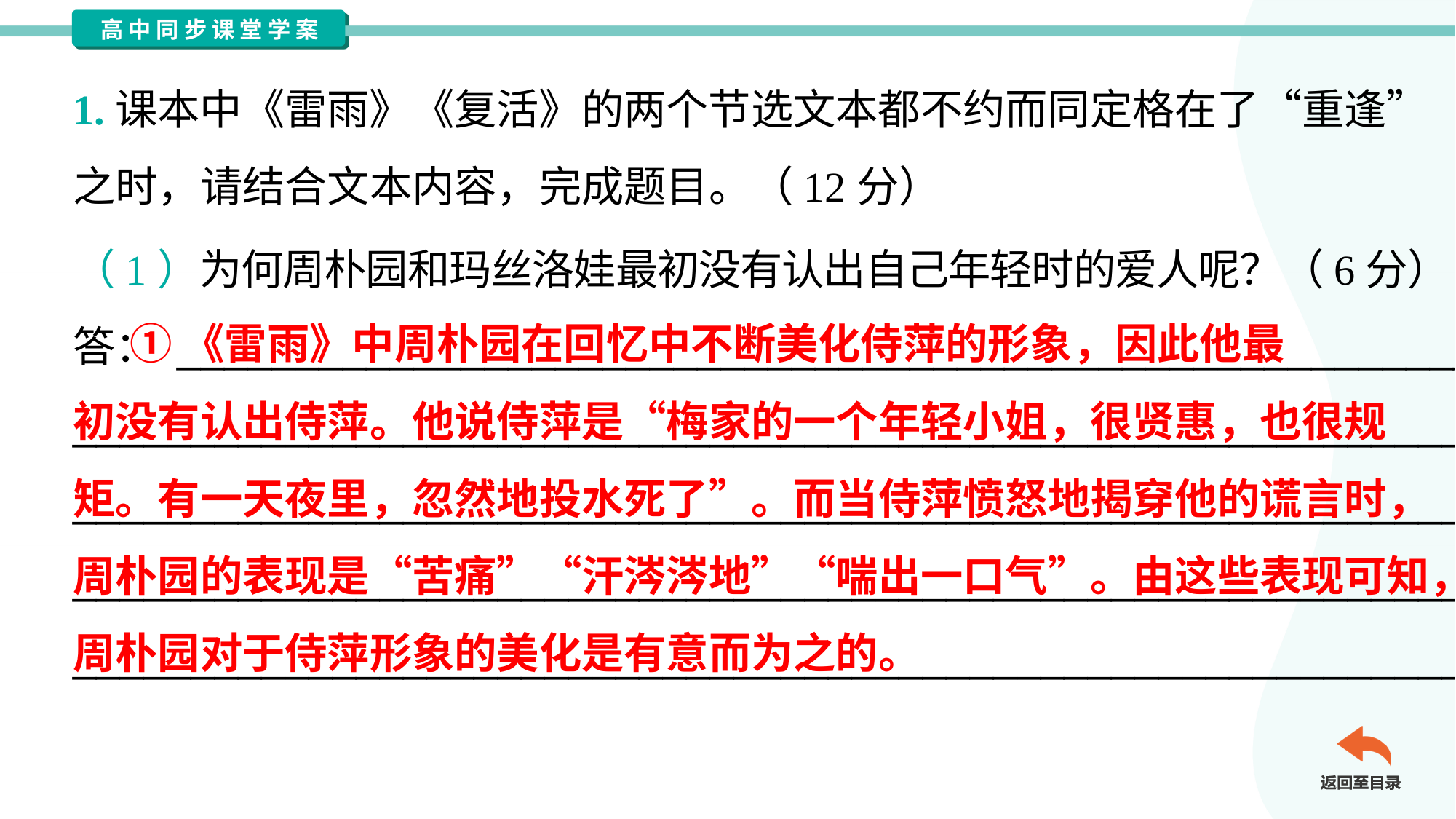

1.课本中《雷雨》《复活》的两个节选文本都不约而同定格在了“重逢”
之时，请结合文本内容，完成题目。（12分）
（1）为何周朴园和玛丝洛娃最初没有认出自己年轻时的爱人呢？（6分）
答： ________________________________________________________
_____________________________________________________________
_____________________________________________________________
_____________________________________________________________
_____________________________________________________________
      ①《雷雨》中周朴园在回忆中不断美化侍萍的形象，因此他最
初没有认出侍萍。他说侍萍是“梅家的一个年轻小姐，很贤惠，也很规
矩。有一天夜里，忽然地投水死了”。而当侍萍愤怒地揭穿他的谎言时，
周朴园的表现是“苦痛”“汗涔涔地”“喘出一口气”。由这些表现可知，
周朴园对于侍萍形象的美化是有意而为之的。